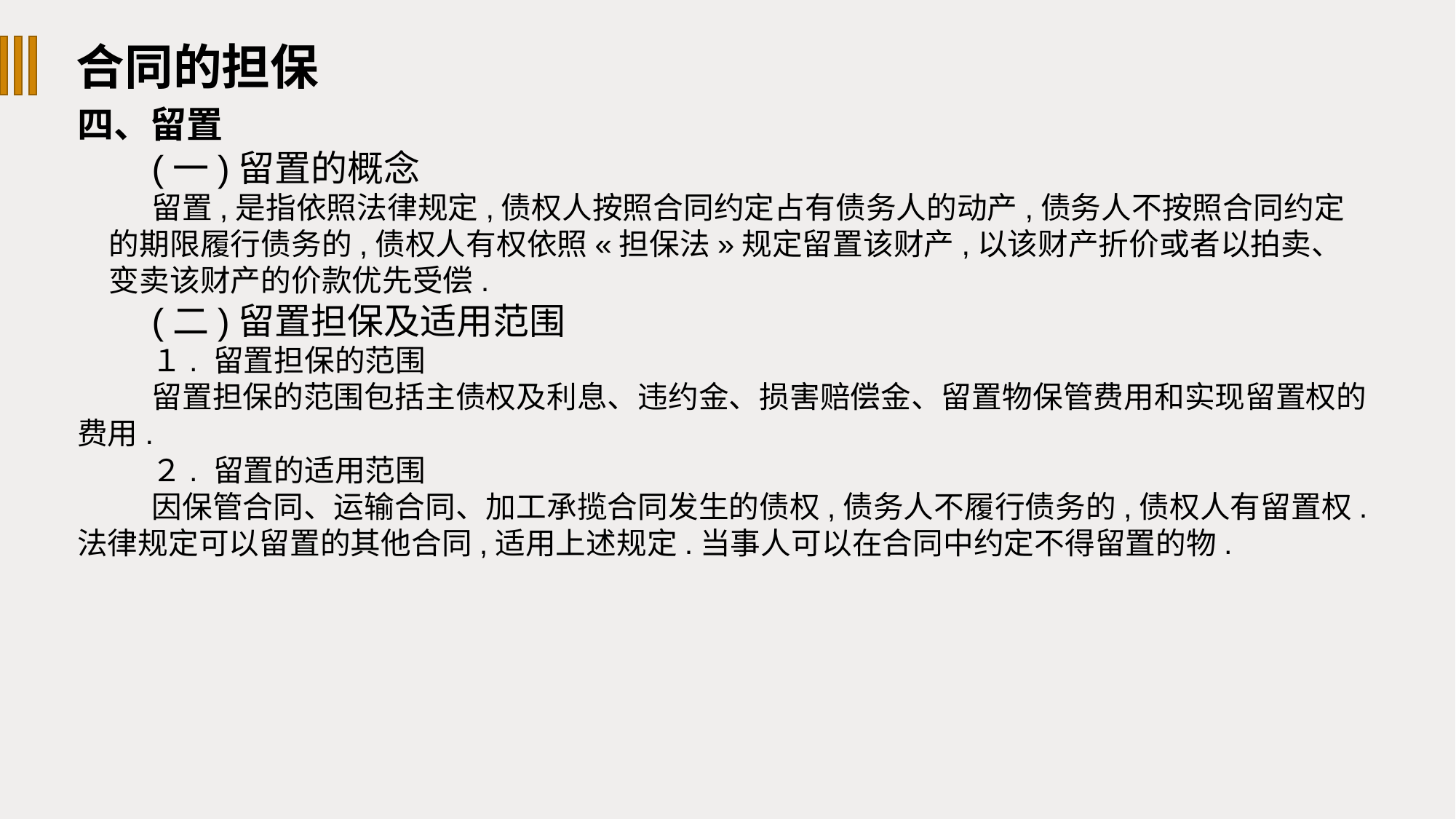

合同的担保

四、留置
(一)留置的概念
留置,是指依照法律规定,债权人按照合同约定占有债务人的动产,债务人不按照合同约定的期限履行债务的,债权人有权依照«担保法»规定留置该财产,以该财产折价或者以拍卖、变卖该财产的价款优先受偿.
(二)留置担保及适用范围
１. 留置担保的范围
留置担保的范围包括主债权及利息、违约金、损害赔偿金、留置物保管费用和实现留置权的费用.
２. 留置的适用范围
因保管合同、运输合同、加工承揽合同发生的债权,债务人不履行债务的,债权人有留置权.法律规定可以留置的其他合同,适用上述规定.当事人可以在合同中约定不得留置的物.